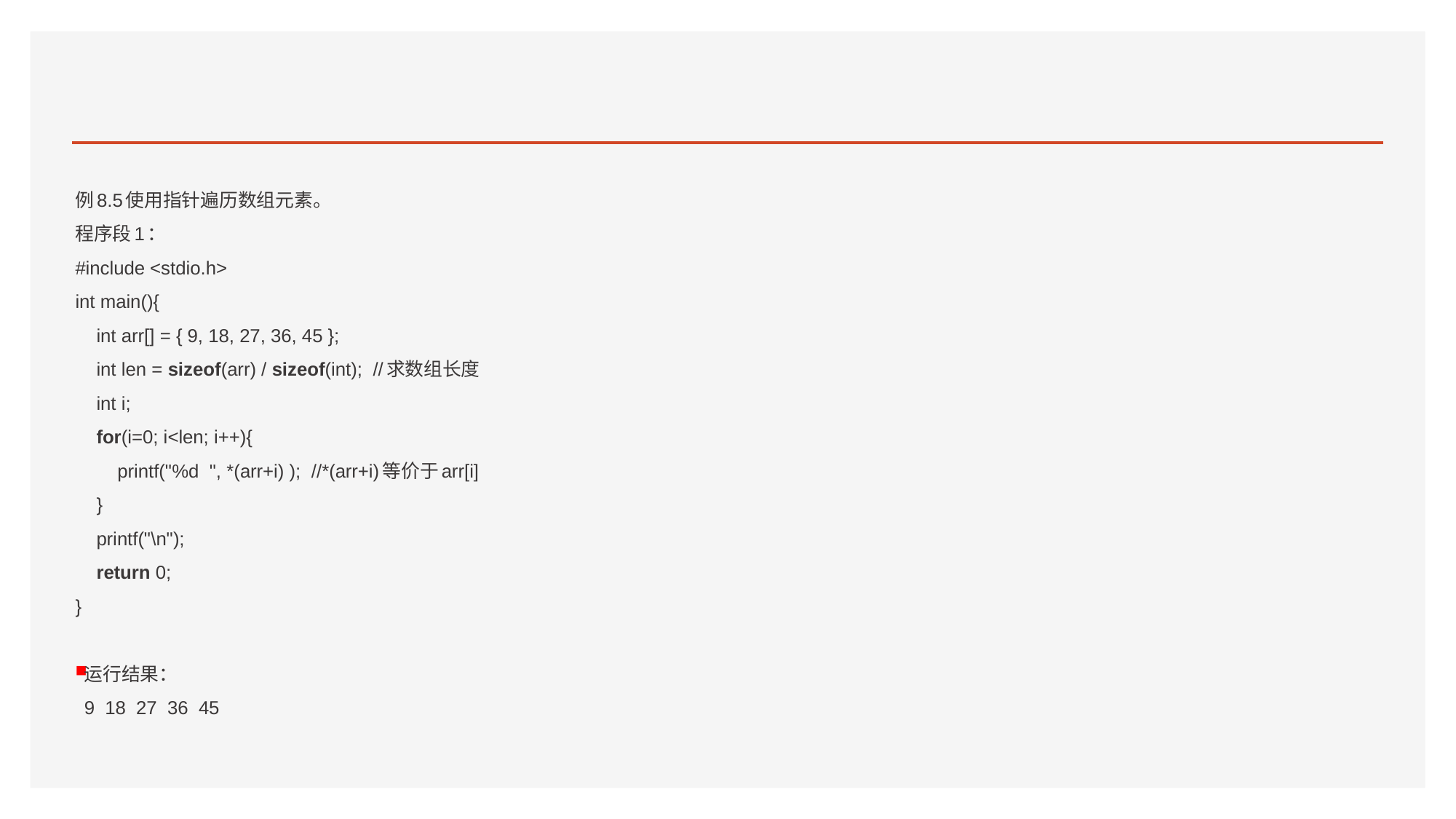

#
例8.5使用指针遍历数组元素。
程序段1：
#include <stdio.h>
int main(){
    int arr[] = { 9, 18, 27, 36, 45 };
    int len = sizeof(arr) / sizeof(int);  //求数组长度
    int i;
    for(i=0; i<len; i++){
        printf("%d  ", *(arr+i) );  //*(arr+i)等价于arr[i]
    }
    printf("\n");
    return 0;
}

运行结果：
9  18  27  36  45